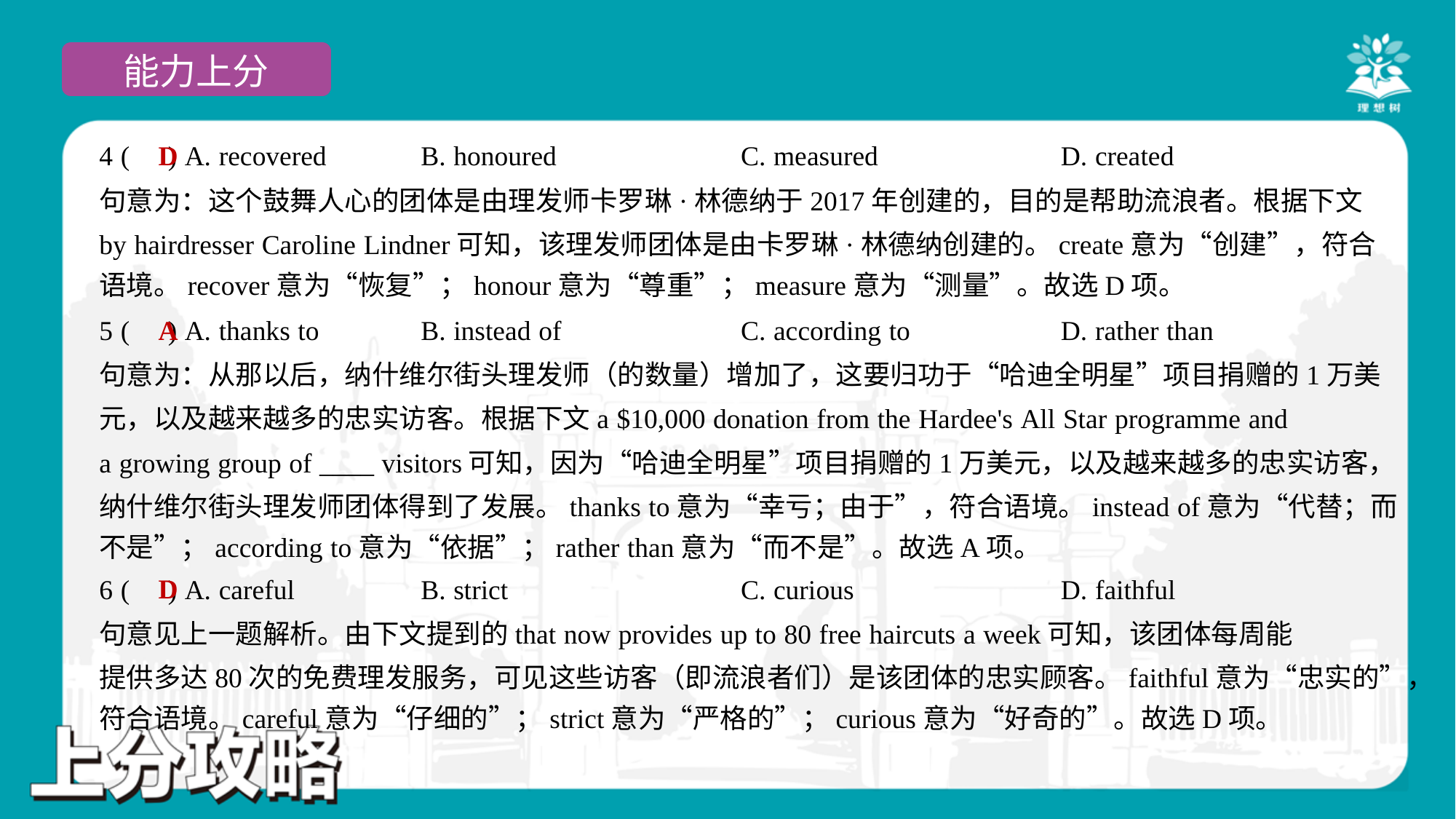

D
4 (     ) A. recovered	B. honoured	C. measured	D. created
句意为：这个鼓舞人心的团体是由理发师卡罗琳·林德纳于2017年创建的，目的是帮助流浪者。根据下文
by hairdresser Caroline Lindner可知，该理发师团体是由卡罗琳·林德纳创建的。create意为“创建”，符合
语境。recover意为“恢复”；honour意为“尊重”；measure意为“测量”。故选D项。
A
5 (     ) A. thanks to	B. instead of	C. according to	D. rather than
句意为：从那以后，纳什维尔街头理发师（的数量）增加了，这要归功于“哈迪全明星”项目捐赠的1万美
元，以及越来越多的忠实访客。根据下文a $10,000 donation from the Hardee's All Star programme and
a growing group of ____ visitors可知，因为“哈迪全明星”项目捐赠的1万美元，以及越来越多的忠实访客，
纳什维尔街头理发师团体得到了发展。thanks to意为“幸亏；由于”，符合语境。instead of意为“代替；而
不是”；according to意为“依据”；rather than意为“而不是”。故选A项。
D
6 (     ) A. careful	B. strict	C. curious	D. faithful
句意见上一题解析。由下文提到的that now provides up to 80 free haircuts a week可知，该团体每周能
提供多达80次的免费理发服务，可见这些访客（即流浪者们）是该团体的忠实顾客。faithful意为“忠实的”，
符合语境。careful意为“仔细的”；strict意为“严格的”；curious意为“好奇的”。故选D项。